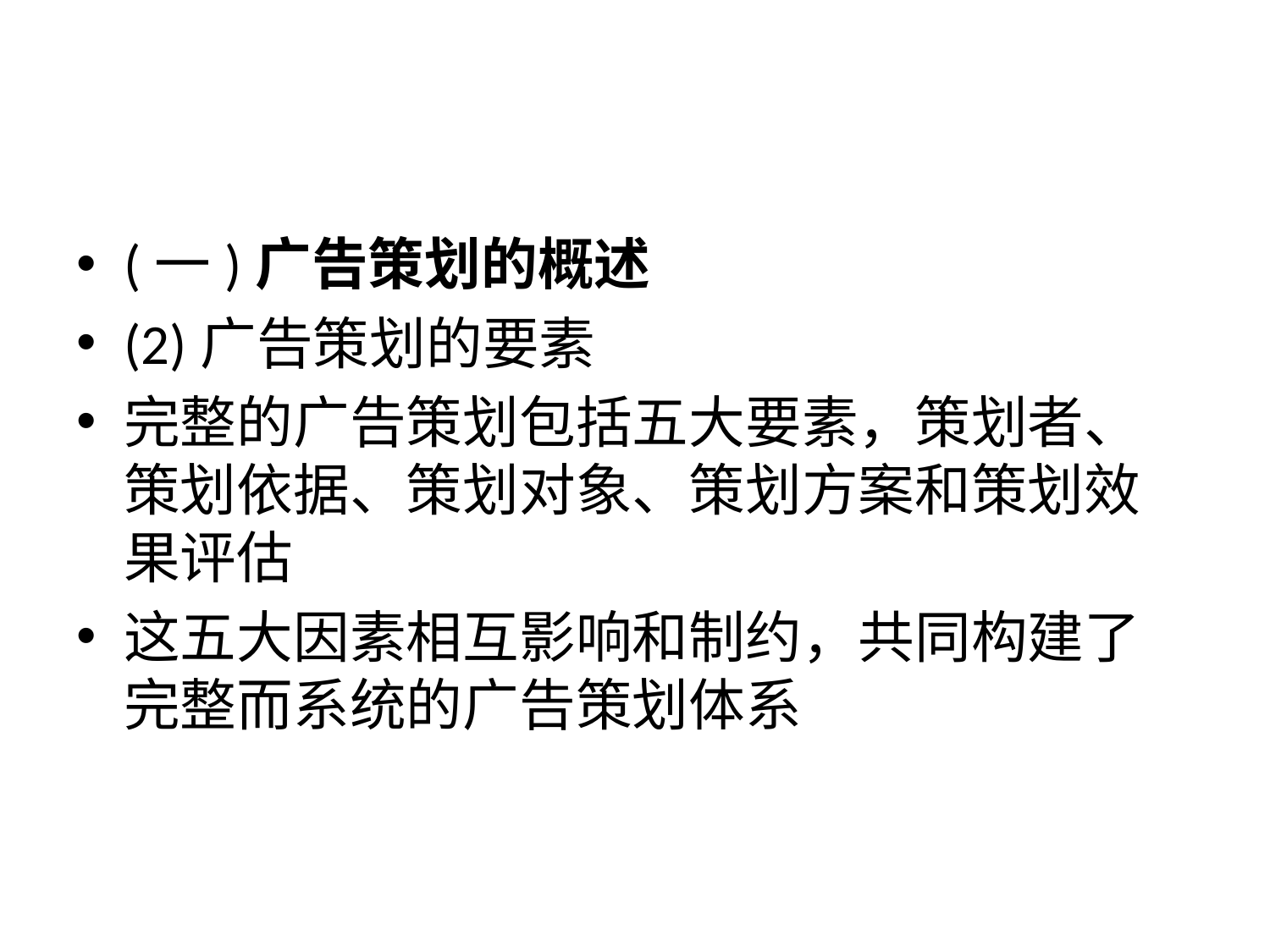

#
(一)广告策划的概述
(2)广告策划的要素
完整的广告策划包括五大要素，策划者、策划依据、策划对象、策划方案和策划效果评估
这五大因素相互影响和制约，共同构建了完整而系统的广告策划体系